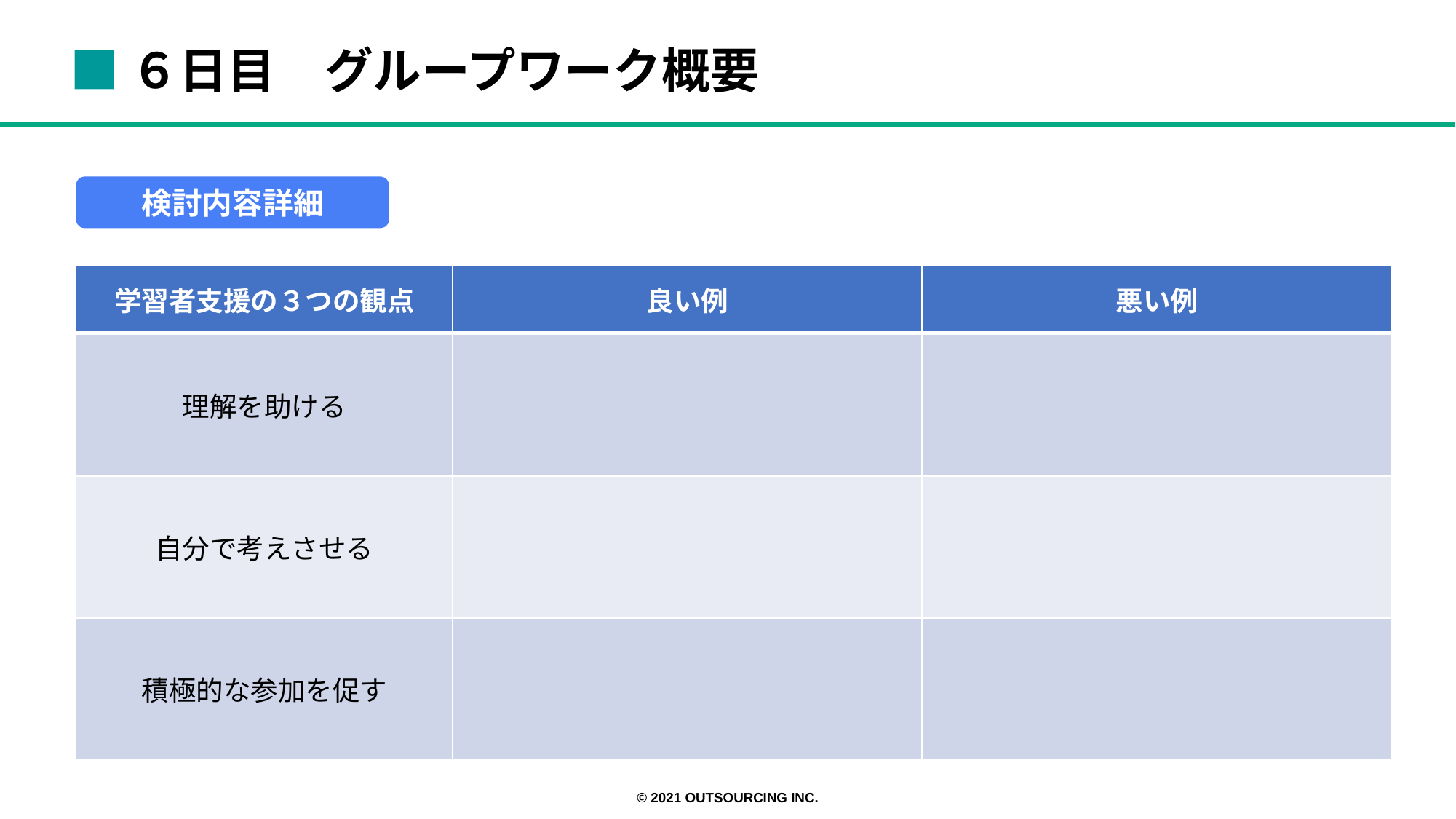

■６日目　グループワーク概要
検討内容詳細
| 学習者支援の３つの観点 | 良い例 | 悪い例 |
| --- | --- | --- |
| 理解を助ける |  |  |
| 自分で考えさせる |  |  |
| 積極的な参加を促す |  |  |
© 2021 OUTSOURCING Inc.